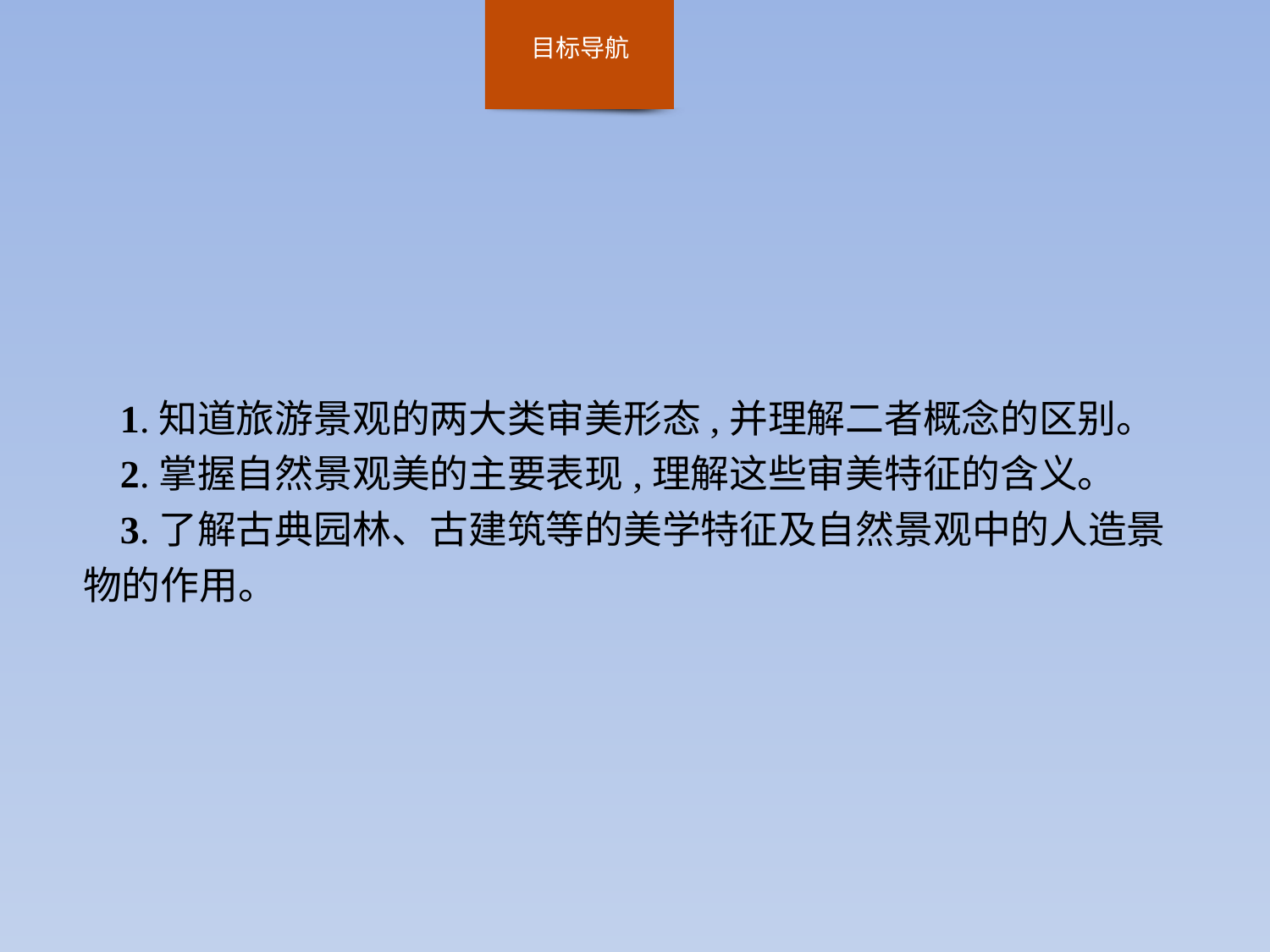

1.知道旅游景观的两大类审美形态,并理解二者概念的区别。
2.掌握自然景观美的主要表现,理解这些审美特征的含义。
3.了解古典园林、古建筑等的美学特征及自然景观中的人造景物的作用。